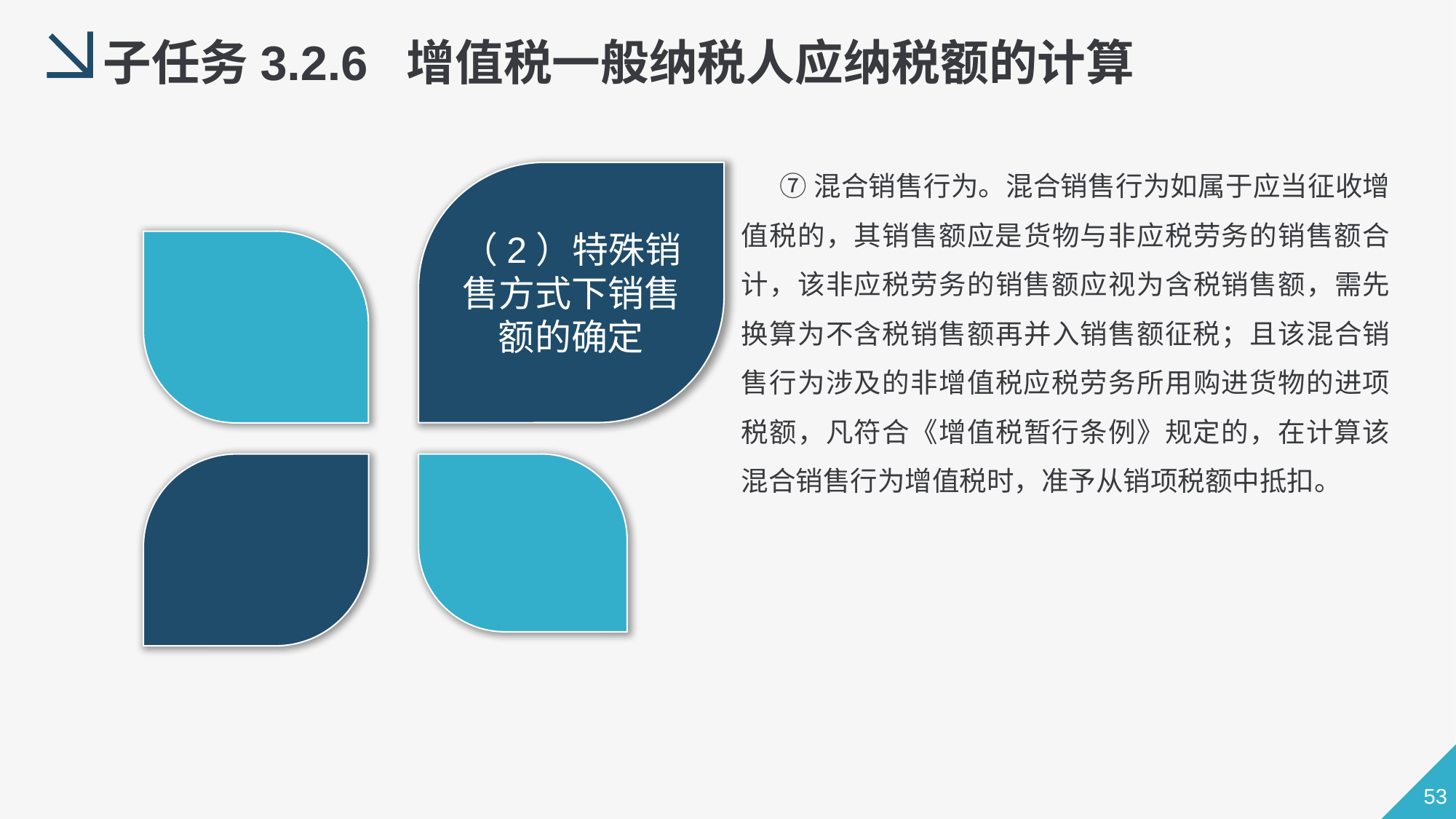

子任务3.2.6  增值税一般纳税人应纳税额的计算

      ⑦混合销售行为。混合销售行为如属于应当征收增值税的，其销售额应是货物与非应税劳务的销售额合计，该非应税劳务的销售额应视为含税销售额，需先换算为不含税销售额再并入销售额征税；且该混合销售行为涉及的非增值税应税劳务所用购进货物的进项税额，凡符合《增值税暂行条例》规定的，在计算该混合销售行为增值税时，准予从销项税额中抵扣。
（2）特殊销售方式下销售额的确定